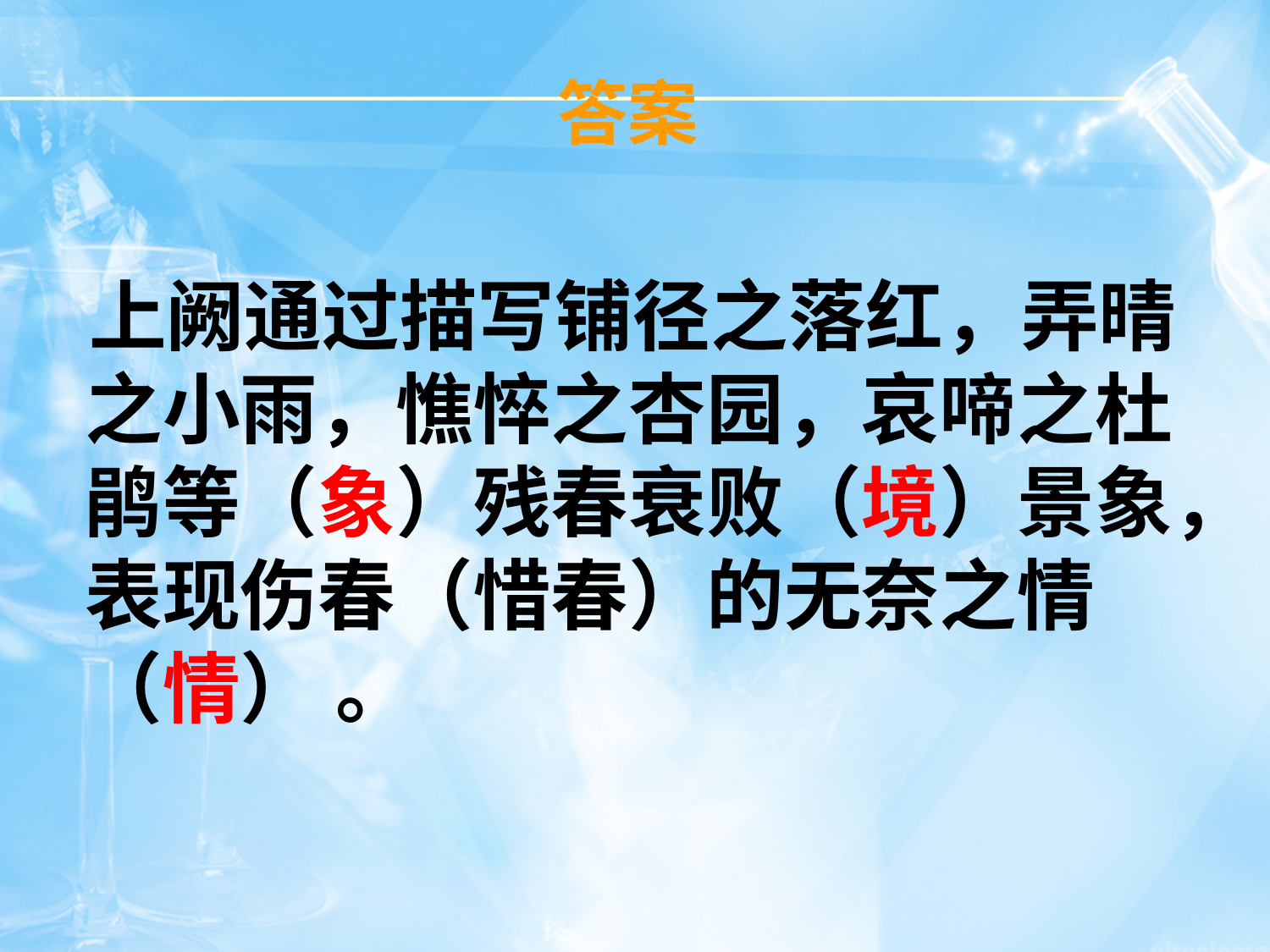

答案

   上阙通过描写铺径之落红，弄晴之小雨，憔悴之杏园，哀啼之杜鹃等（象）残春衰败（境）景象，表现伤春（惜春）的无奈之情（情） 。